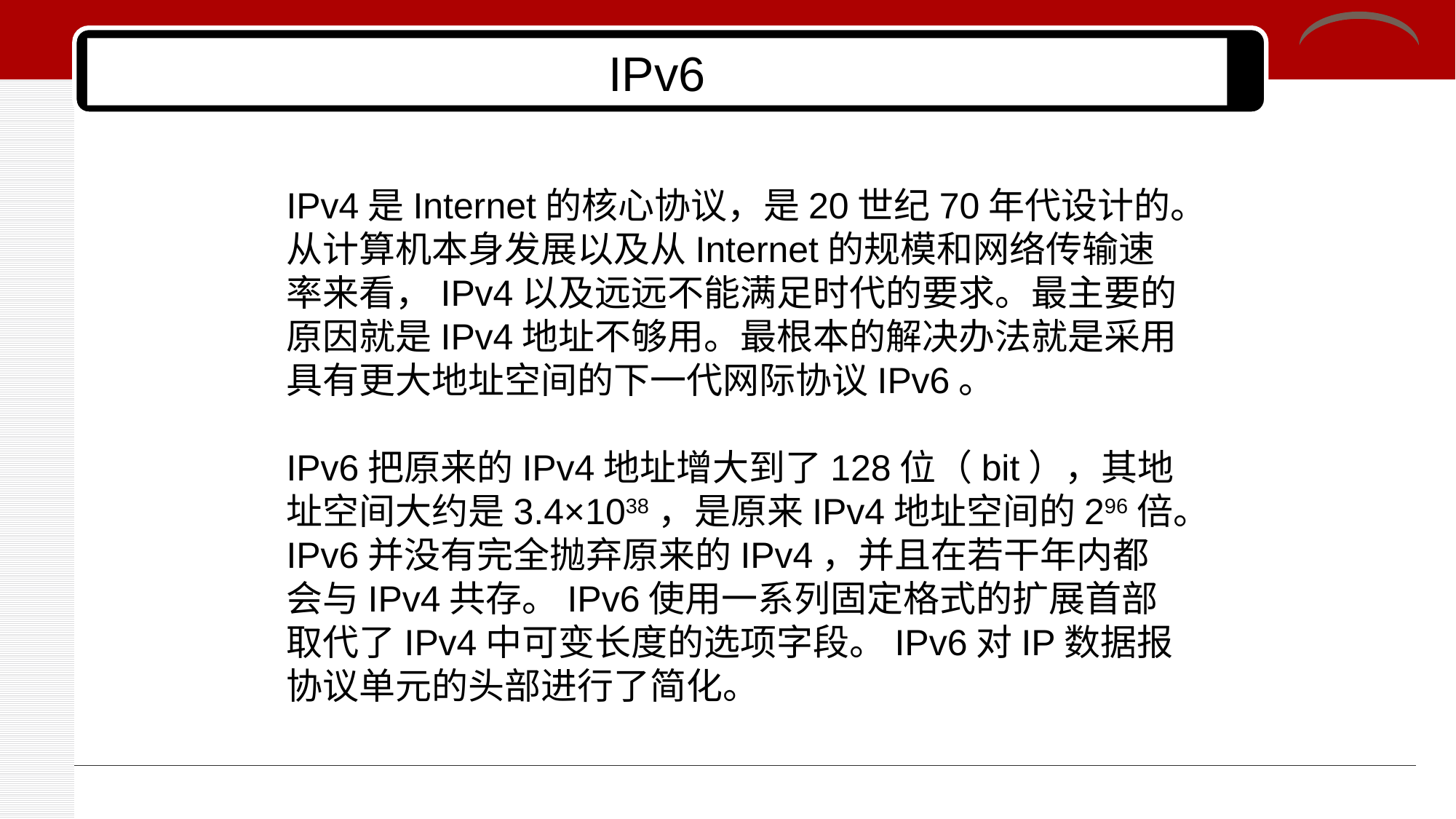

# IPv6
IPv4是Internet的核心协议，是20世纪70年代设计的。从计算机本身发展以及从Internet的规模和网络传输速率来看，IPv4以及远远不能满足时代的要求。最主要的原因就是IPv4地址不够用。最根本的解决办法就是采用具有更大地址空间的下一代网际协议IPv6。

IPv6把原来的IPv4地址增大到了128位（bit），其地址空间大约是3.4×1038，是原来IPv4地址空间的296倍。IPv6并没有完全抛弃原来的IPv4，并且在若干年内都会与IPv4共存。IPv6使用一系列固定格式的扩展首部取代了IPv4中可变长度的选项字段。IPv6对IP数据报协议单元的头部进行了简化。